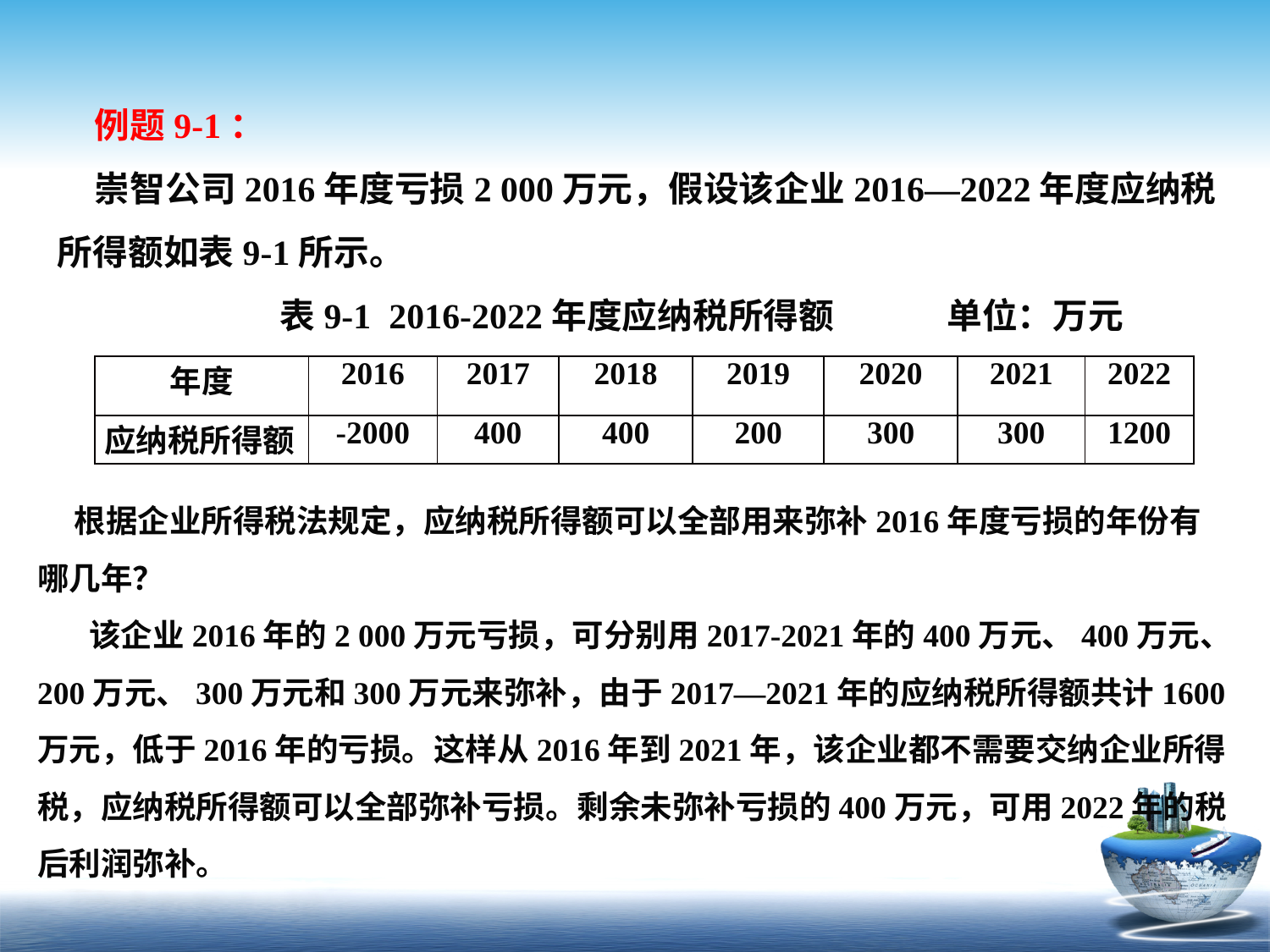

例题9-1：
崇智公司2016年度亏损2 000万元，假设该企业2016—2022年度应纳税所得额如表9-1所示。                      表9-1  2016-2022年度应纳税所得额              单位：万元
| 年度 | 2016 | 2017 | 2018 | 2019 | 2020 | 2021 | 2022 |
| --- | --- | --- | --- | --- | --- | --- | --- |
| 应纳税所得额 | -2000 | 400 | 400 | 200 | 300 | 300 | 1200 |
根据企业所得税法规定，应纳税所得额可以全部用来弥补2016年度亏损的年份有哪几年？
 该企业2016年的2 000万元亏损，可分别用2017-2021年的400万元、400万元、200万元、300万元和300万元来弥补，由于2017—2021年的应纳税所得额共计1600万元，低于2016年的亏损。这样从2016年到2021年，该企业都不需要交纳企业所得税，应纳税所得额可以全部弥补亏损。剩余未弥补亏损的400万元，可用2022年的税后利润弥补。